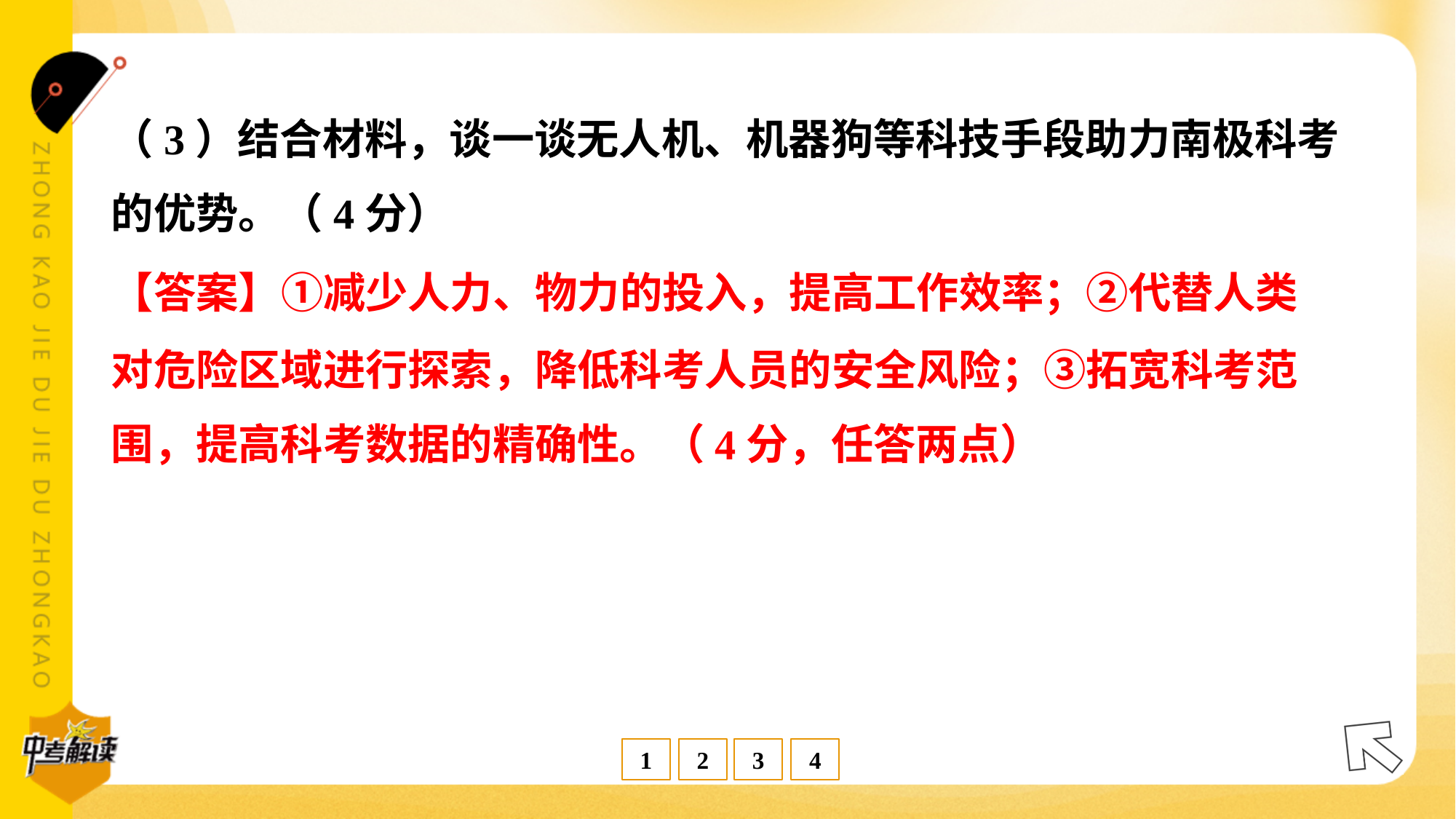

（3）结合材料，谈一谈无人机、机器狗等科技手段助力南极科考
的优势。（4分）
【答案】①减少人力、物力的投入，提高工作效率；②代替人类
对危险区域进行探索，降低科考人员的安全风险；③拓宽科考范
围，提高科考数据的精确性。（4分，任答两点）